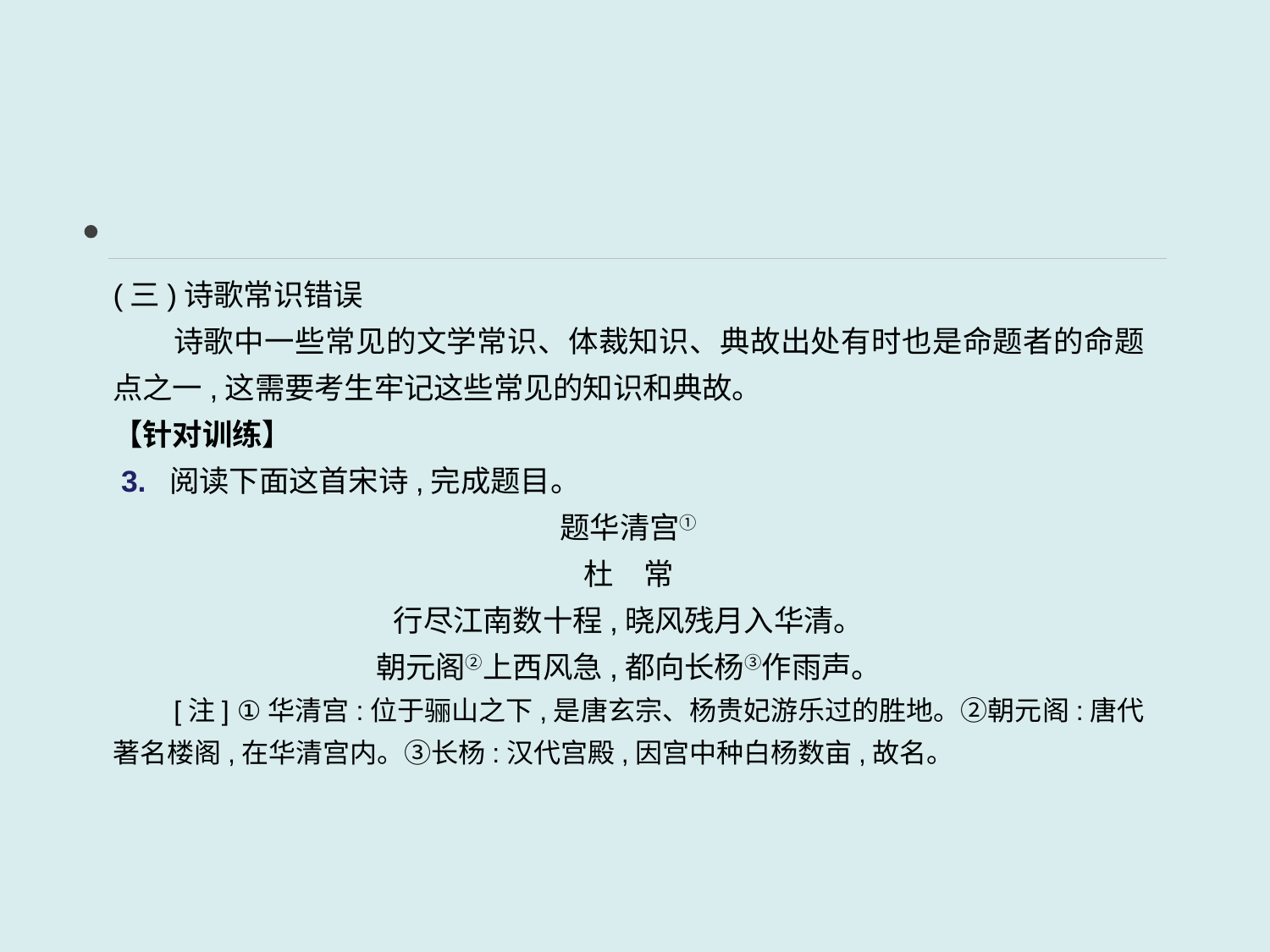

(三)诗歌常识错误
　　诗歌中一些常见的文学常识、体裁知识、典故出处有时也是命题者的命题点之一,这需要考生牢记这些常见的知识和典故。
【针对训练】
 3.  阅读下面这首宋诗,完成题目。
题华清宫①
杜　常
行尽江南数十程,晓风残月入华清。
朝元阁②上西风急,都向长杨③作雨声。
　　[注] ①华清宫:位于骊山之下,是唐玄宗、杨贵妃游乐过的胜地。②朝元阁:唐代著名楼阁,在华清宫内。③长杨:汉代宫殿,因宫中种白杨数亩,故名。